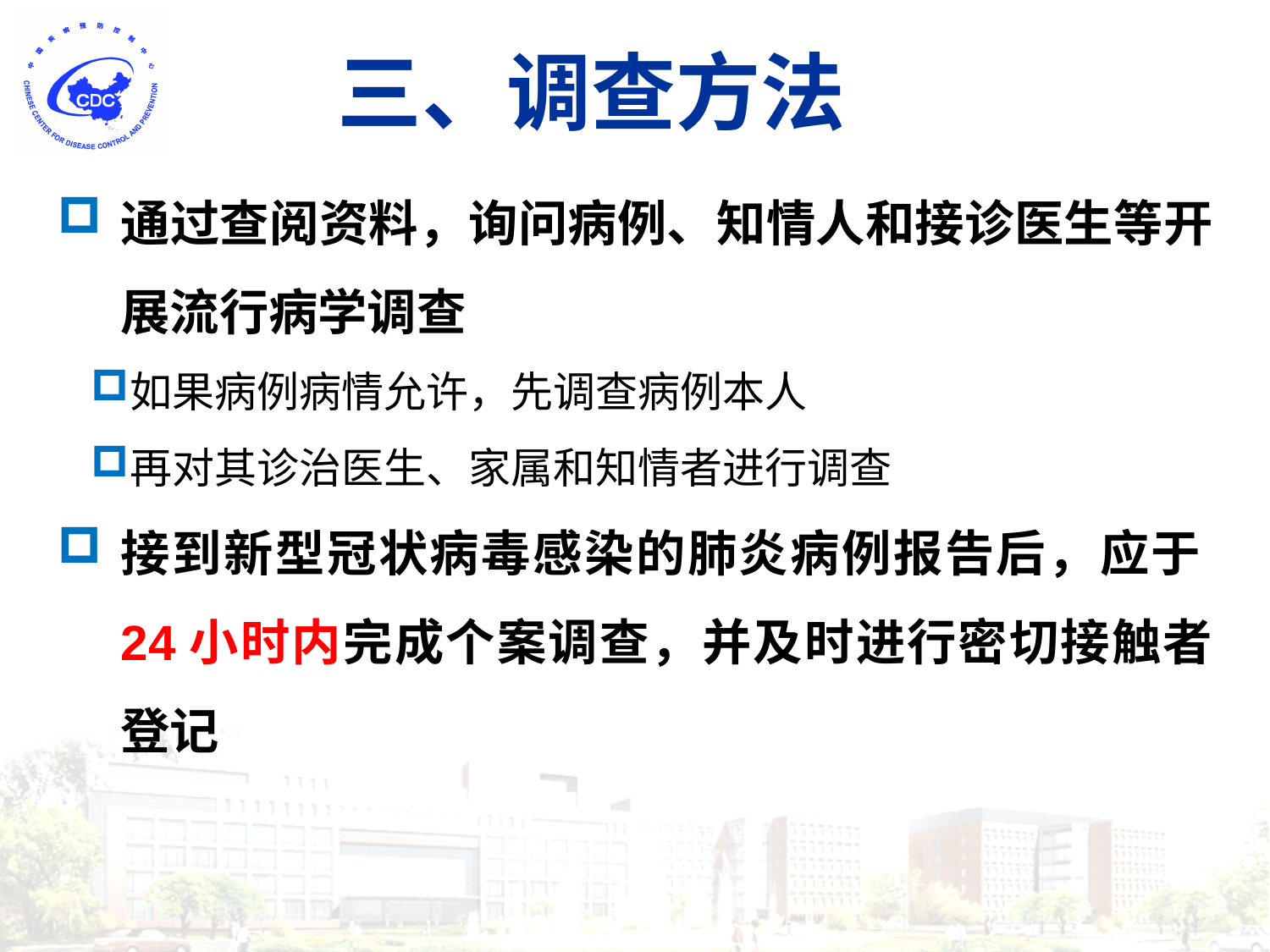

# 三、调查方法
通过查阅资料，询问病例、知情人和接诊医生等开展流行病学调查
如果病例病情允许，先调查病例本人
再对其诊治医生、家属和知情者进行调查
接到新型冠状病毒感染的肺炎病例报告后，应于24小时内完成个案调查，并及时进行密切接触者登记